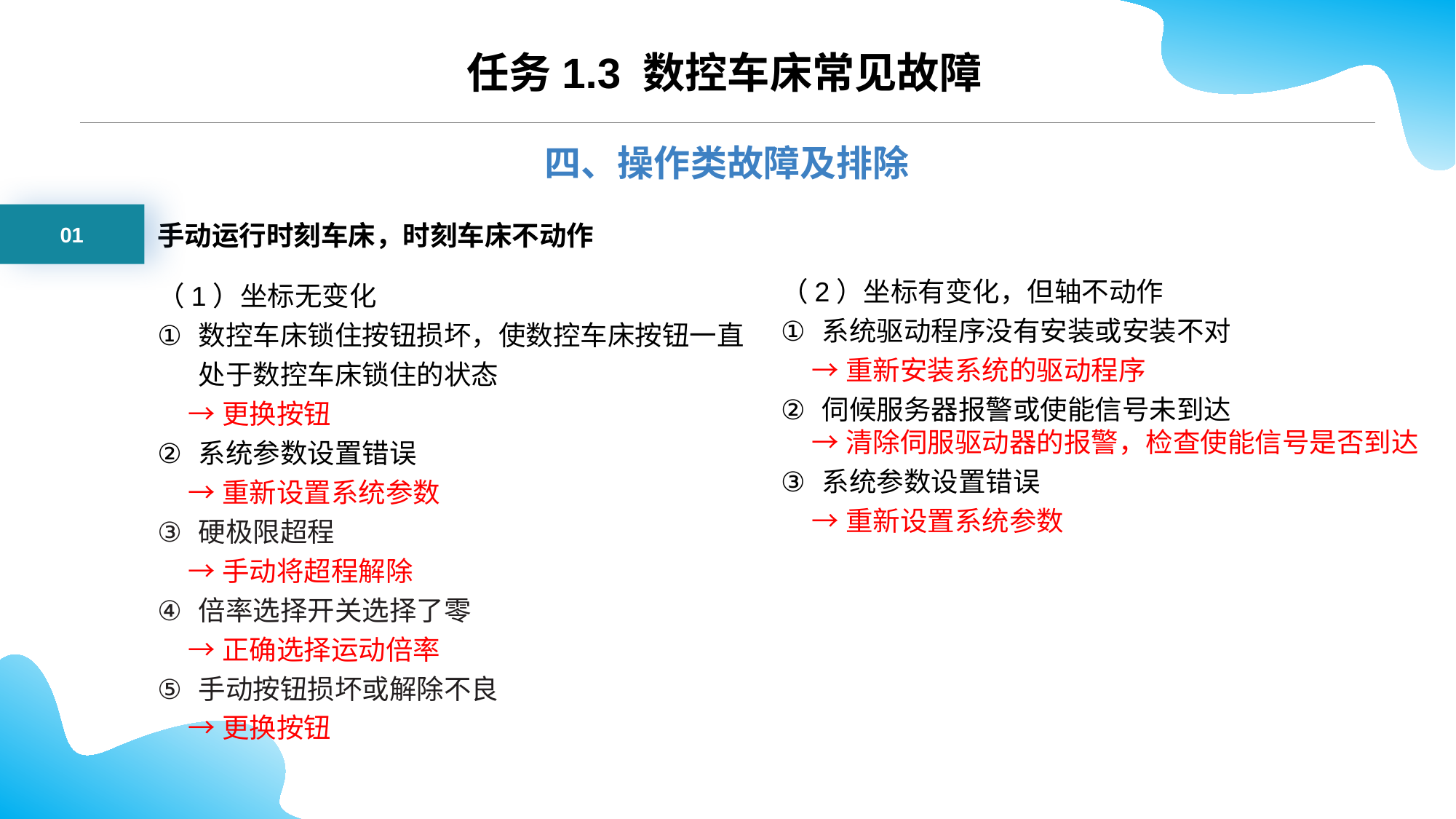

CONTENTS
任务1.3 数控车床常见故障
四、操作类故障及排除
01
手动运行时刻车床，时刻车床不动作
（1）坐标无变化
数控车床锁住按钮损坏，使数控车床按钮一直处于数控车床锁住的状态
     →更换按钮
系统参数设置错误
     →重新设置系统参数
硬极限超程
     →手动将超程解除
倍率选择开关选择了零
     →正确选择运动倍率
手动按钮损坏或解除不良
     →更换按钮

（2）坐标有变化，但轴不动作
系统驱动程序没有安装或安装不对
     →重新安装系统的驱动程序
伺候服务器报警或使能信号未到达
     →清除伺服驱动器的报警，检查使能信号是否到达
系统参数设置错误
     →重新设置系统参数